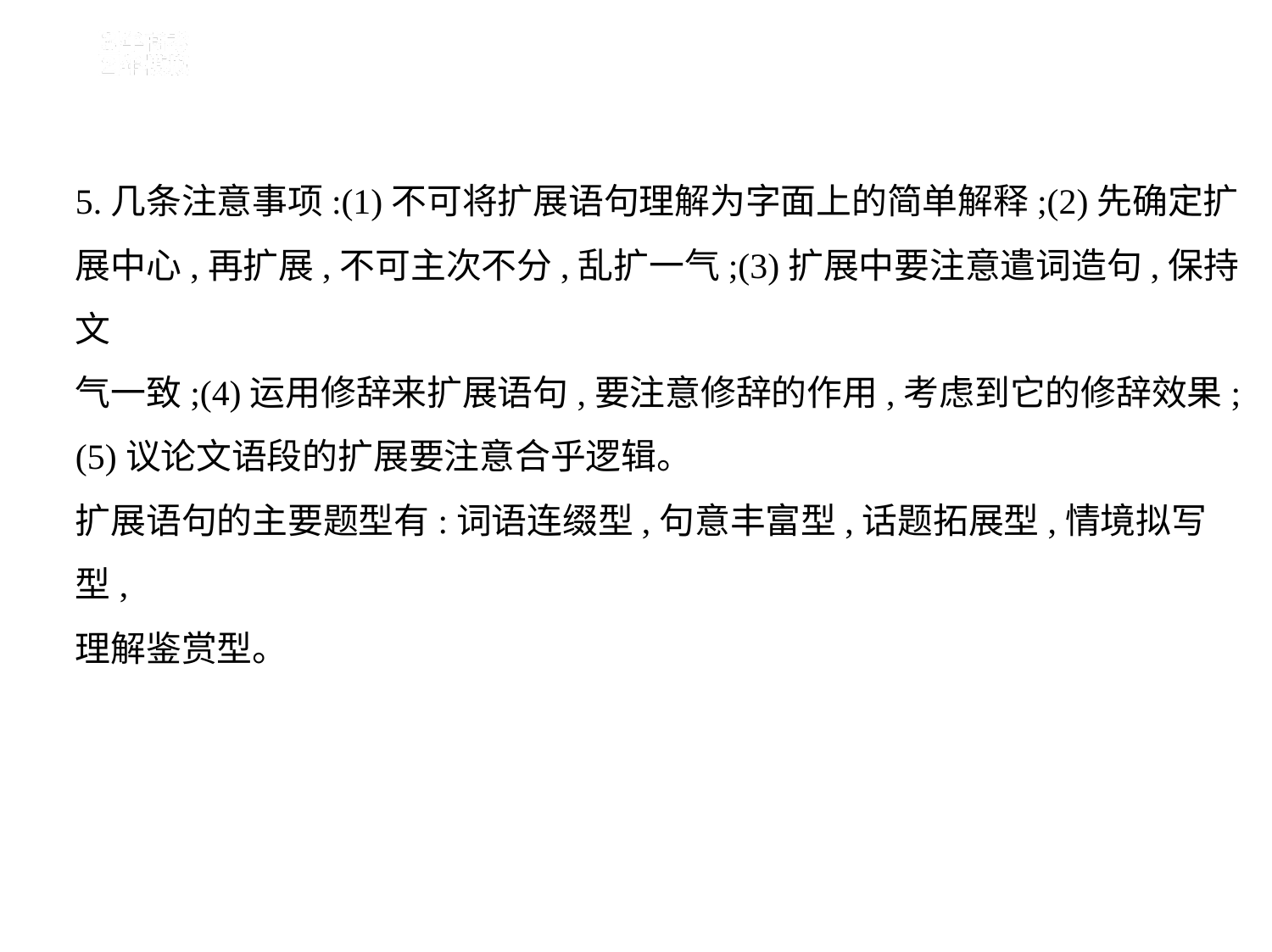

5.几条注意事项:(1)不可将扩展语句理解为字面上的简单解释;(2)先确定扩
展中心,再扩展,不可主次不分,乱扩一气;(3)扩展中要注意遣词造句,保持文
气一致;(4)运用修辞来扩展语句,要注意修辞的作用,考虑到它的修辞效果;
(5)议论文语段的扩展要注意合乎逻辑。
扩展语句的主要题型有:词语连缀型,句意丰富型,话题拓展型,情境拟写型,
理解鉴赏型。